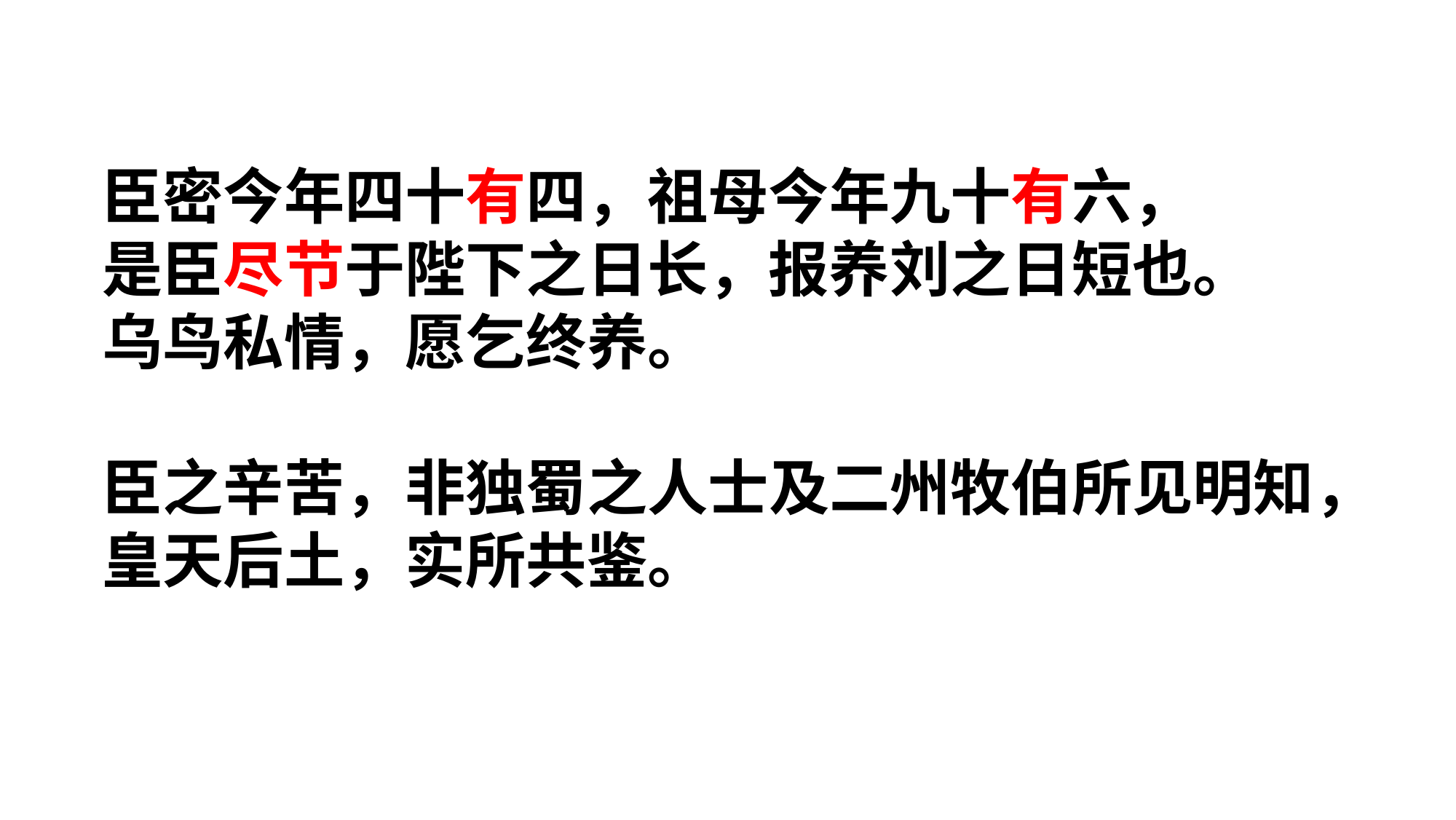

臣密今年四十有四，祖母今年九十有六，
是臣尽节于陛下之日长，报养刘之日短也。
乌鸟私情，愿乞终养。

臣之辛苦，非独蜀之人士及二州牧伯所见明知，
皇天后土，实所共鉴。